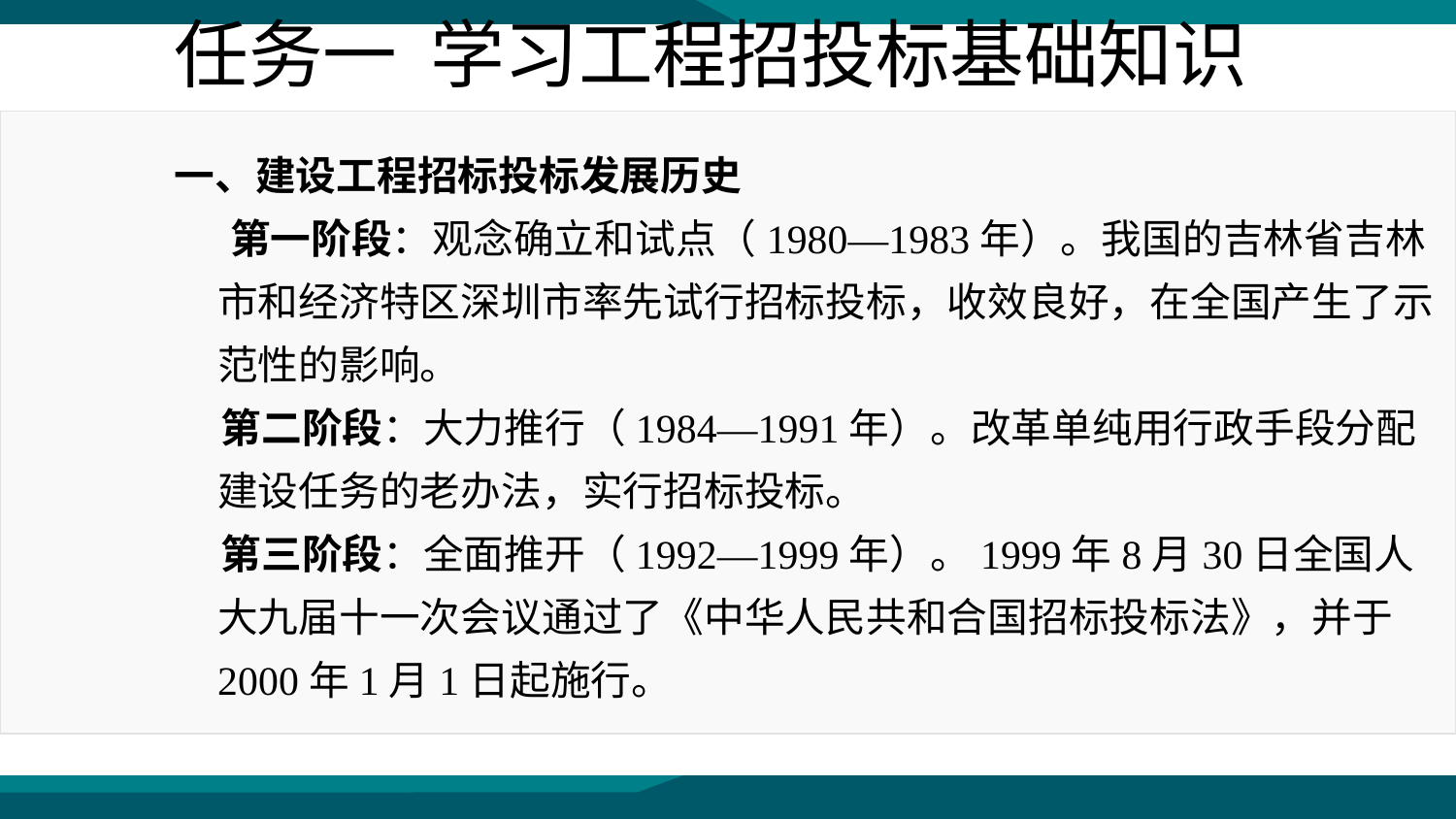

任务一  学习工程招投标基础知识
一、建设工程招标投标发展历史
     第一阶段：观念确立和试点（1980—1983年）。我国的吉林省吉林市和经济特区深圳市率先试行招标投标，收效良好，在全国产生了示范性的影响。
    第二阶段：大力推行（1984—1991年）。改革单纯用行政手段分配建设任务的老办法，实行招标投标。
    第三阶段：全面推开（1992—1999年）。1999年8月30日全国人大九届十一次会议通过了《中华人民共和合国招标投标法》，并于2000年1月1日起施行。